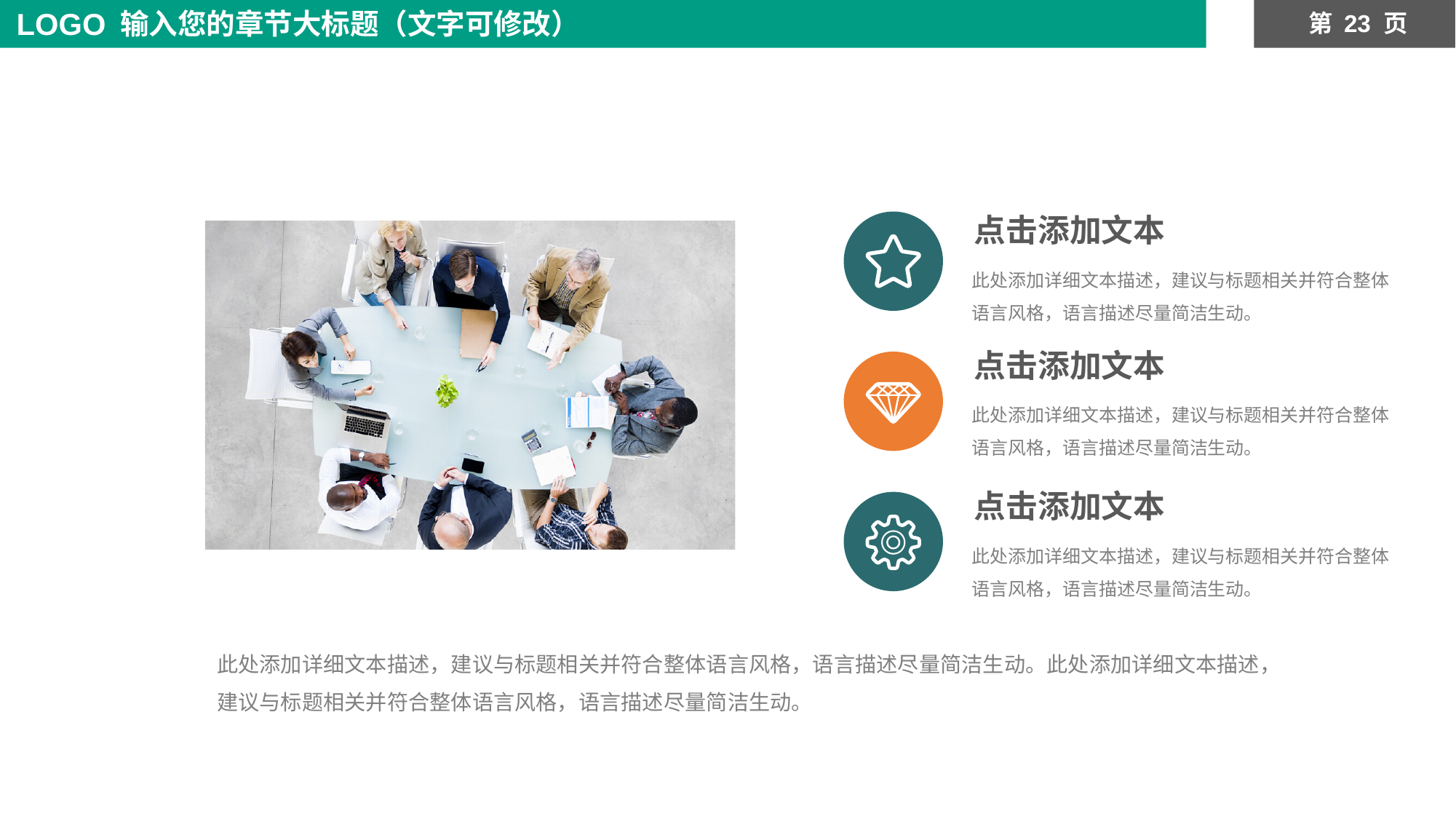

LOGO
输入您的章节大标题（文字可修改）
第 23 页
点击添加文本

此处添加详细文本描述，建议与标题相关并符合整体语言风格，语言描述尽量简洁生动。
点击添加文本

此处添加详细文本描述，建议与标题相关并符合整体语言风格，语言描述尽量简洁生动。
点击添加文本

此处添加详细文本描述，建议与标题相关并符合整体语言风格，语言描述尽量简洁生动。
此处添加详细文本描述，建议与标题相关并符合整体语言风格，语言描述尽量简洁生动。此处添加详细文本描述，建议与标题相关并符合整体语言风格，语言描述尽量简洁生动。